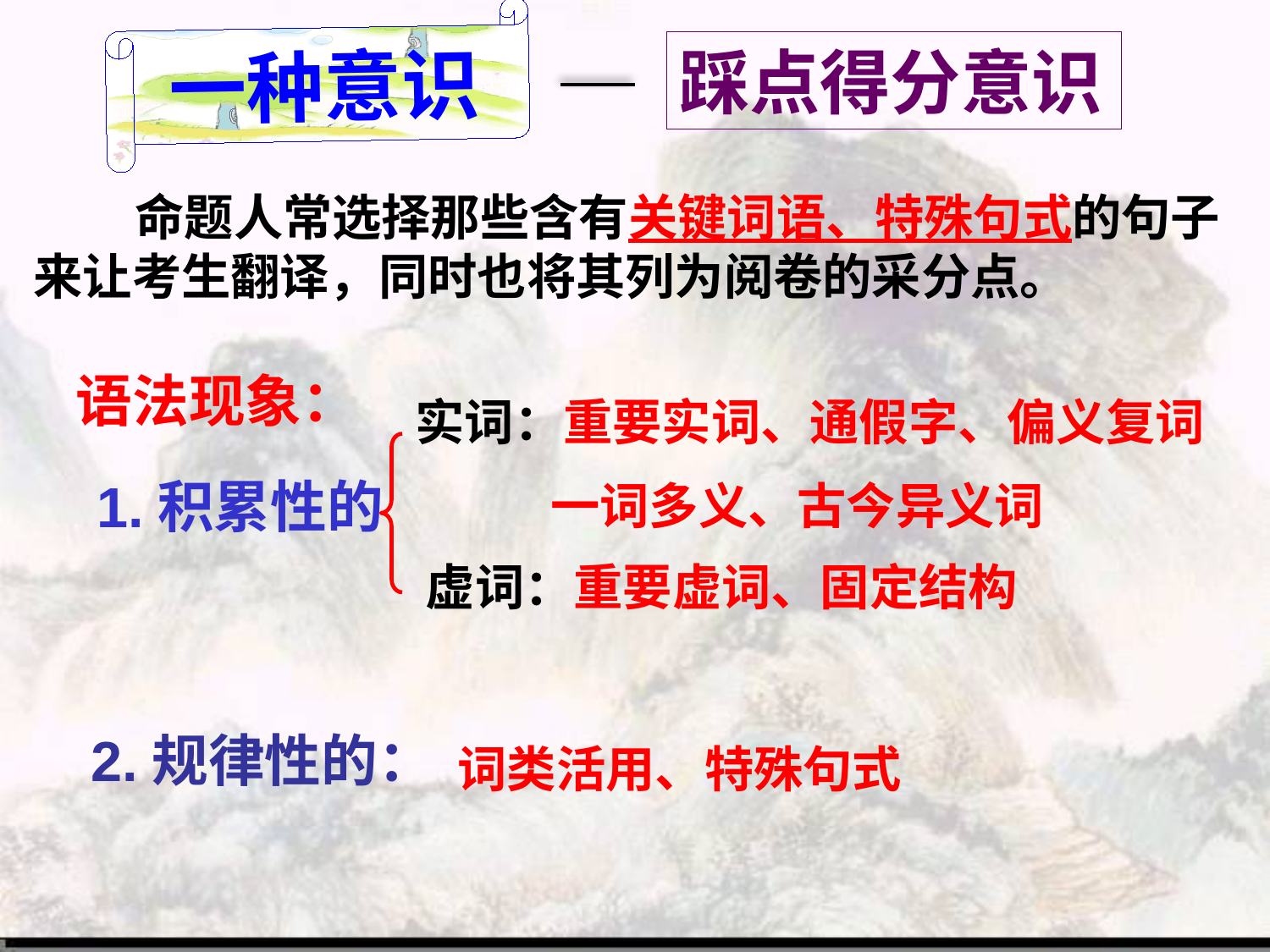

一种意识
踩点得分意识
        命题人常选择那些含有关键词语、特殊句式的句子来让考生翻译，同时也将其列为阅卷的采分点。
语法现象：
实词：重要实词、通假字、偏义复词
           一词多义、古今异义词

1.积累性的
虚词：重要虚词、固定结构
2.规律性的：
词类活用、特殊句式